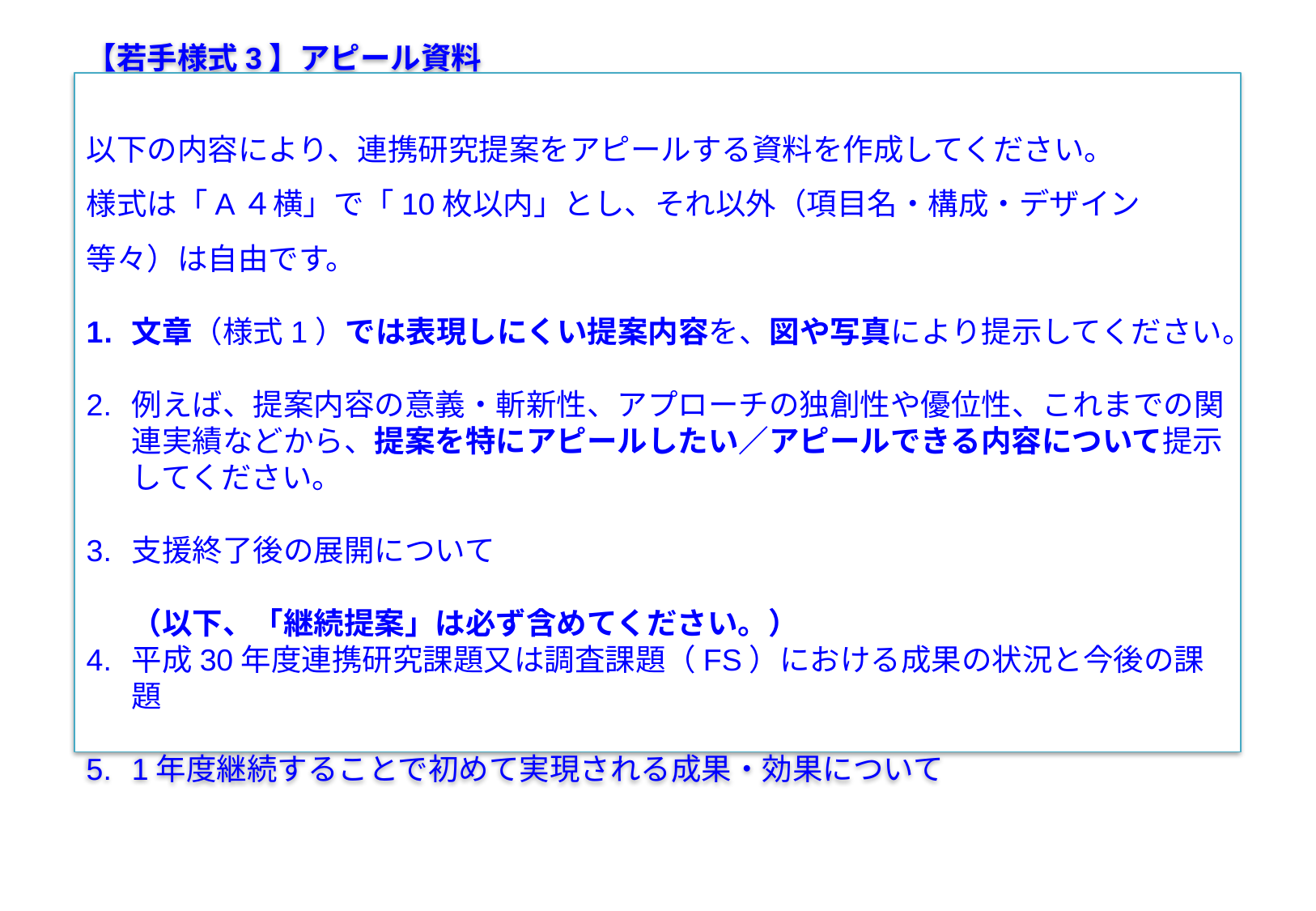

【若手様式3】アピール資料

以下の内容により、連携研究提案をアピールする資料を作成してください。
様式は「A４横」で「10枚以内」とし、それ以外（項目名・構成・デザイン等々）は自由です。

文章（様式1）では表現しにくい提案内容を、図や写真により提示してください。

例えば、提案内容の意義・斬新性、アプローチの独創性や優位性、これまでの関連実績などから、提案を特にアピールしたい／アピールできる内容について提示してください。

支援終了後の展開について
（以下、「継続提案」は必ず含めてください。）
平成30年度連携研究課題又は調査課題（FS）における成果の状況と今後の課題

1年度継続することで初めて実現される成果・効果について